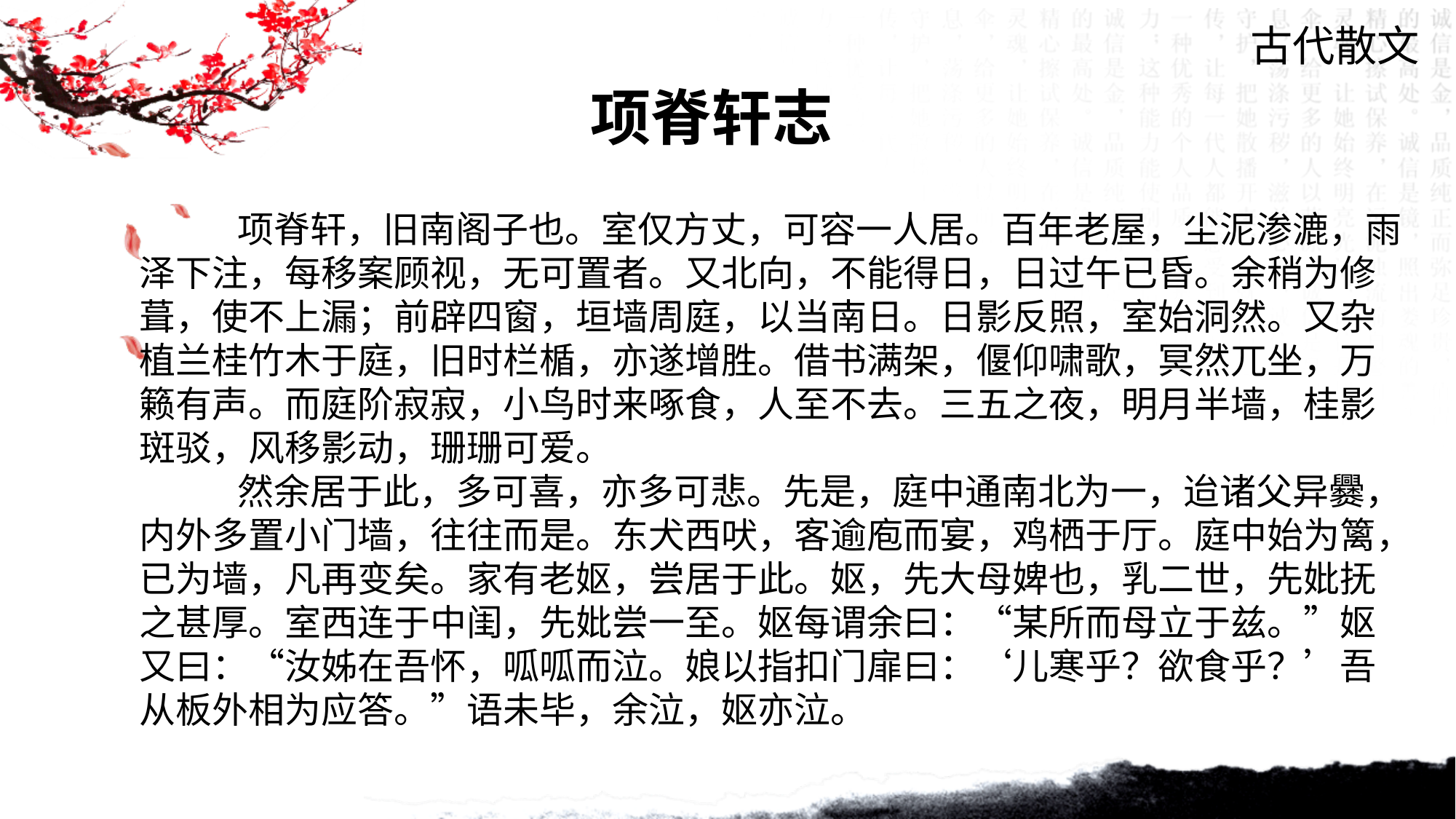

古代散文
项脊轩志
           项脊轩，旧南阁子也。室仅方丈，可容一人居。百年老屋，尘泥渗漉，雨泽下注，每移案顾视，无可置者。又北向，不能得日，日过午已昏。余稍为修葺，使不上漏；前辟四窗，垣墙周庭，以当南日。日影反照，室始洞然。又杂植兰桂竹木于庭，旧时栏楯，亦遂增胜。借书满架，偃仰啸歌，冥然兀坐，万籁有声。而庭阶寂寂，小鸟时来啄食，人至不去。三五之夜，明月半墙，桂影斑驳，风移影动，珊珊可爱。
           然余居于此，多可喜，亦多可悲。先是，庭中通南北为一，迨诸父异爨，内外多置小门墙，往往而是。东犬西吠，客逾庖而宴，鸡栖于厅。庭中始为篱，已为墙，凡再变矣。家有老妪，尝居于此。妪，先大母婢也，乳二世，先妣抚之甚厚。室西连于中闺，先妣尝一至。妪每谓余曰：“某所而母立于兹。”妪又曰：“汝姊在吾怀，呱呱而泣。娘以指扣门扉曰：‘儿寒乎？欲食乎？’吾从板外相为应答。”语未毕，余泣，妪亦泣。